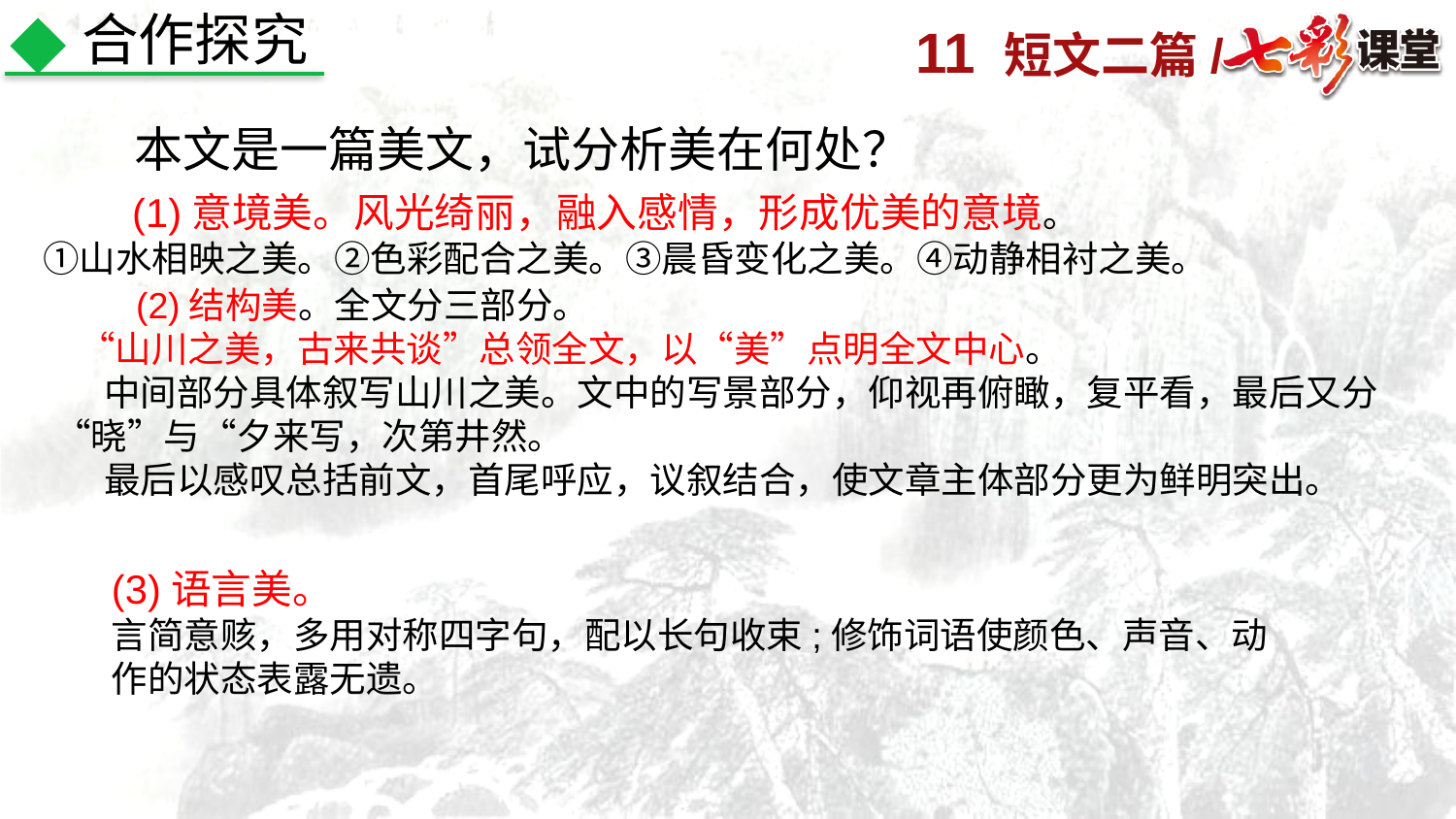

合作探究

本文是一篇美文，试分析美在何处？
        (1)意境美。风光绮丽，融入感情，形成优美的意境。
①山水相映之美。②色彩配合之美。③晨昏变化之美。④动静相衬之美。
        (2)结构美。全文分三部分。
   “山川之美，古来共谈”总领全文，以“美”点明全文中心。
      中间部分具体叙写山川之美。文中的写景部分，仰视再俯瞰，复平看，最后又分“晓”与“夕来写，次第井然。
     最后以感叹总括前文，首尾呼应，议叙结合，使文章主体部分更为鲜明突出。
(3)语言美。
言简意赅，多用对称四字句，配以长句收束;修饰词语使颜色、声音、动作的状态表露无遗。